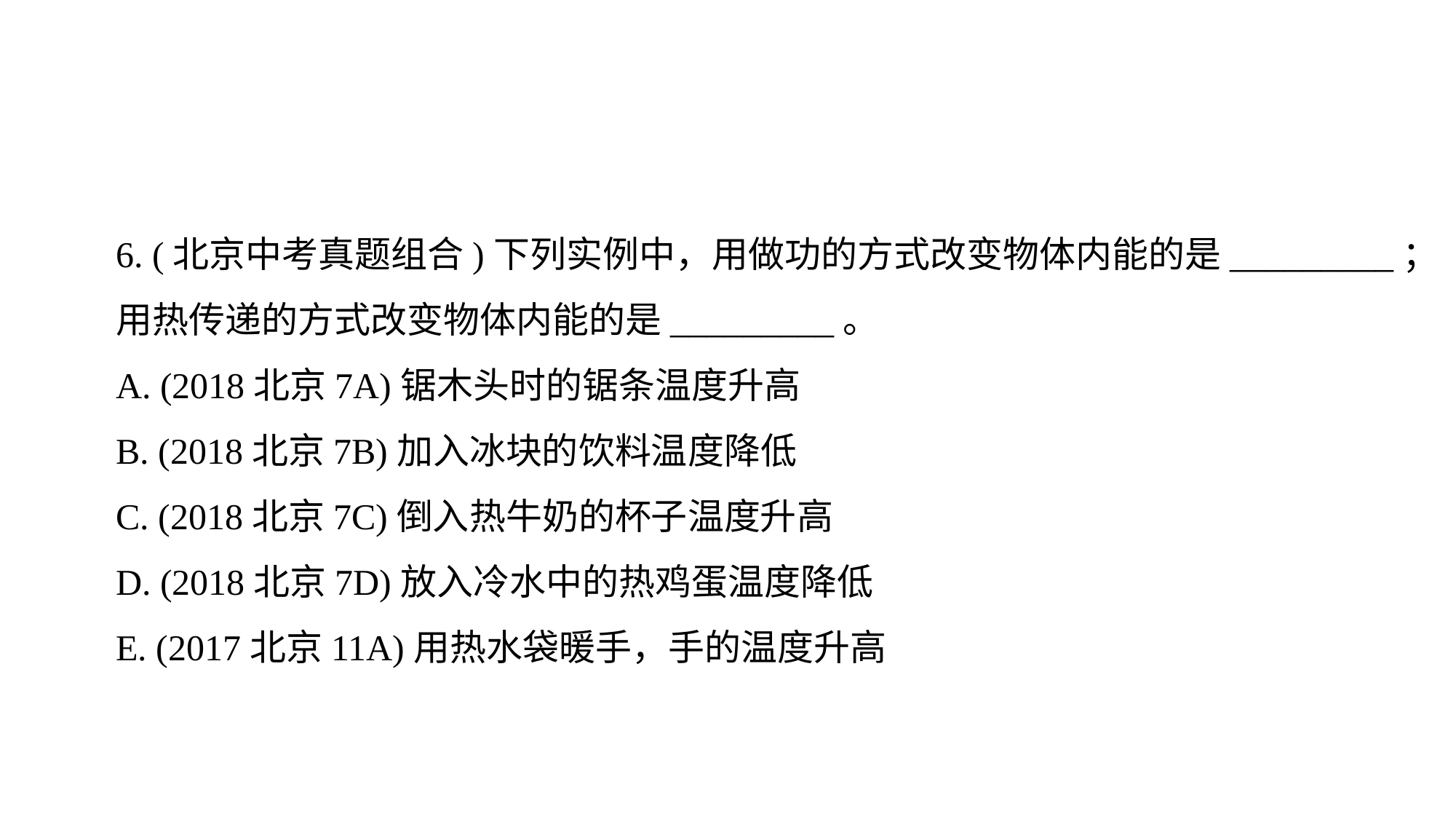

6. (北京中考真题组合)下列实例中，用做功的方式改变物体内能的是_________；
用热传递的方式改变物体内能的是_________。
A. (2018北京7A)锯木头时的锯条温度升高
B. (2018北京7B)加入冰块的饮料温度降低
C. (2018北京7C)倒入热牛奶的杯子温度升高
D. (2018北京7D)放入冷水中的热鸡蛋温度降低
E. (2017北京11A)用热水袋暖手，手的温度升高